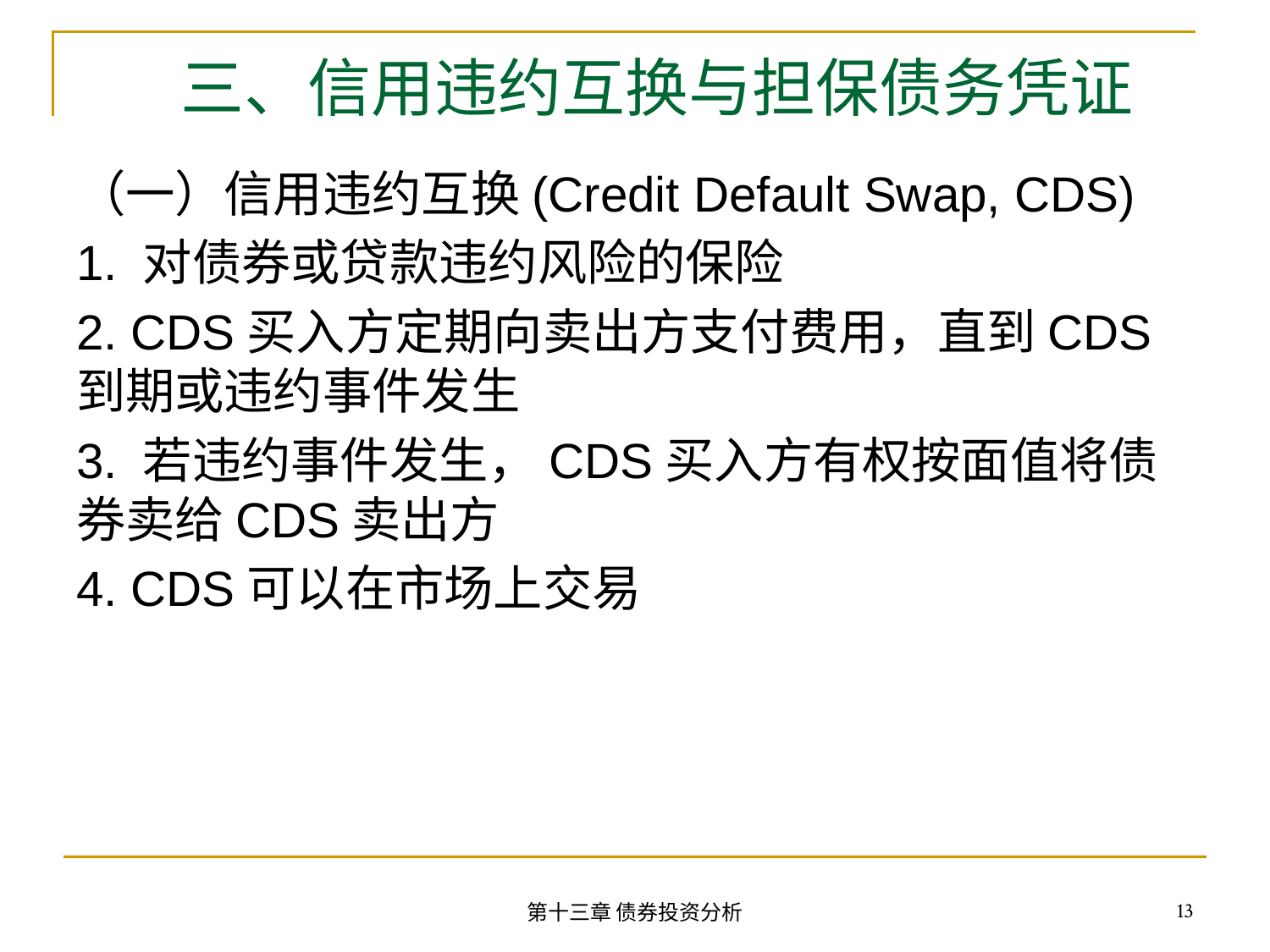

# 三、信用违约互换与担保债务凭证
（一）信用违约互换(Credit Default Swap, CDS)
1. 对债券或贷款违约风险的保险
2. CDS买入方定期向卖出方支付费用，直到CDS到期或违约事件发生
3. 若违约事件发生，CDS买入方有权按面值将债券卖给CDS卖出方
4. CDS可以在市场上交易

13
第十三章 债券投资分析